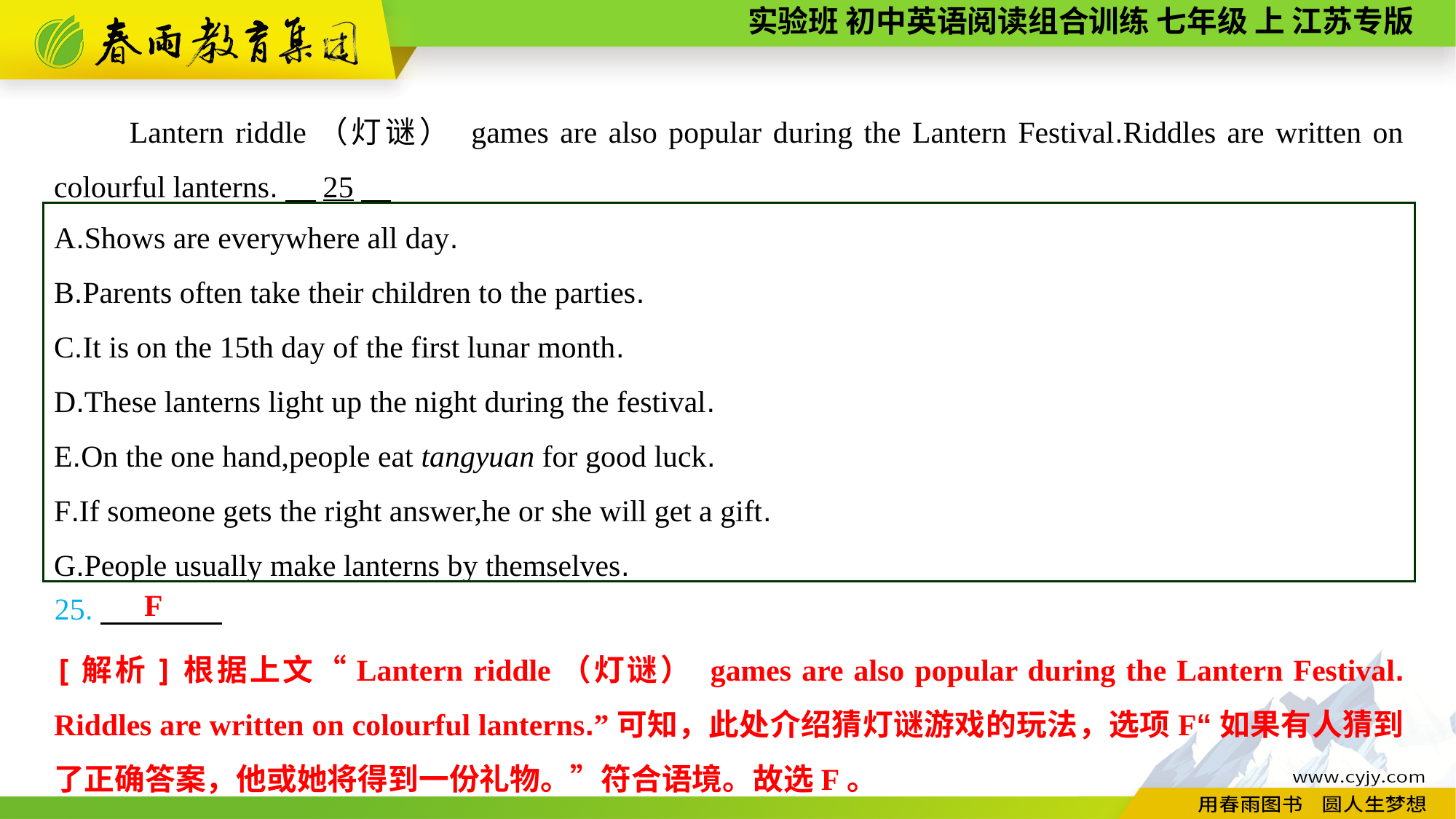

Lantern riddle（灯谜） games are also popular during the Lantern Festival.Riddles are written on colourful lanterns.　25
A.Shows are everywhere all day.
B.Parents often take their children to the parties.
C.It is on the 15th day of the first lunar month.
D.These lanterns light up the night during the festival.
E.On the one hand,people eat tangyuan for good luck.
F.If someone gets the right answer,he or she will get a gift.
G.People usually make lanterns by themselves.

F
25.
[解析]根据上文“Lantern riddle（灯谜） games are also popular during the Lantern Festival. Riddles are written on colourful lanterns.”可知，此处介绍猜灯谜游戏的玩法，选项F“如果有人猜到了正确答案，他或她将得到一份礼物。”符合语境。故选F。